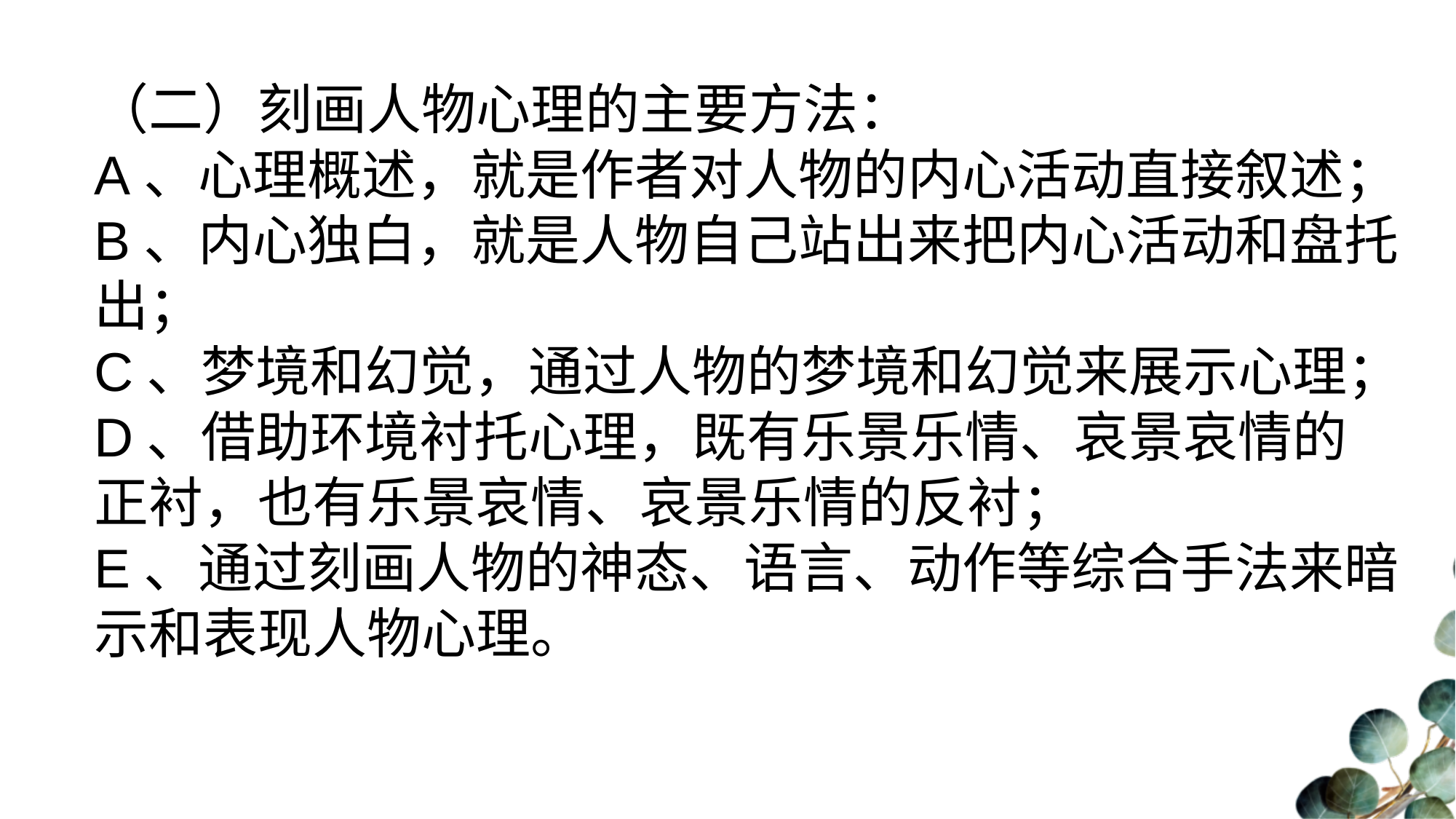

（二）刻画人物心理的主要方法：
A、心理概述，就是作者对人物的内心活动直接叙述；
B、内心独白，就是人物自己站出来把内心活动和盘托出；
C、梦境和幻觉，通过人物的梦境和幻觉来展示心理；
D、借助环境衬托心理，既有乐景乐情、哀景哀情的正衬，也有乐景哀情、哀景乐情的反衬；
E、通过刻画人物的神态、语言、动作等综合手法来暗示和表现人物心理。